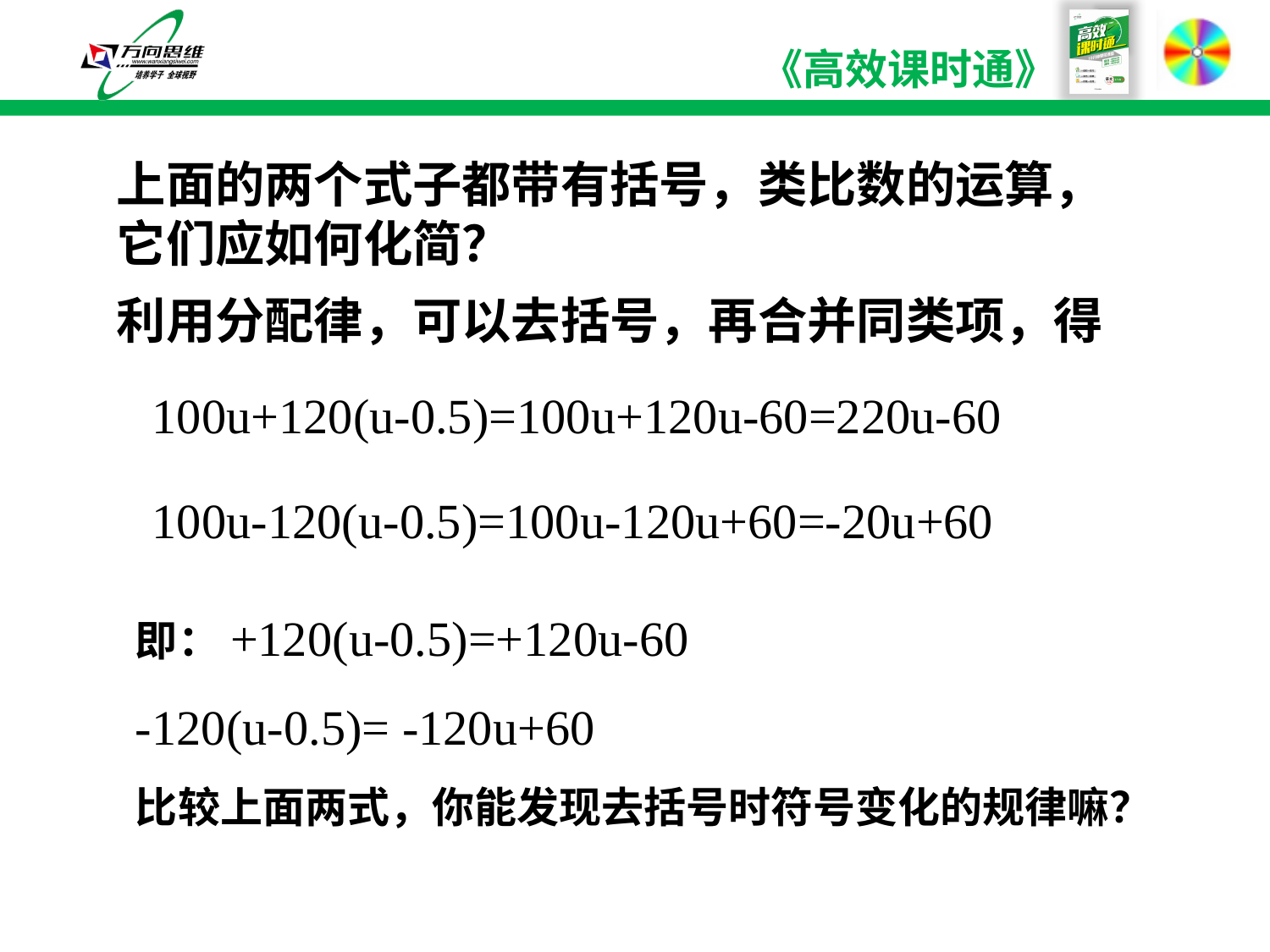

上面的两个式子都带有括号，类比数的运算，它们应如何化简？
利用分配律，可以去括号，再合并同类项，得
100u+120(u-0.5)=100u+120u-60=220u-60
100u-120(u-0.5)=100u-120u+60=-20u+60
即：+120(u-0.5)=+120u-60
-120(u-0.5)= -120u+60
比较上面两式，你能发现去括号时符号变化的规律嘛？